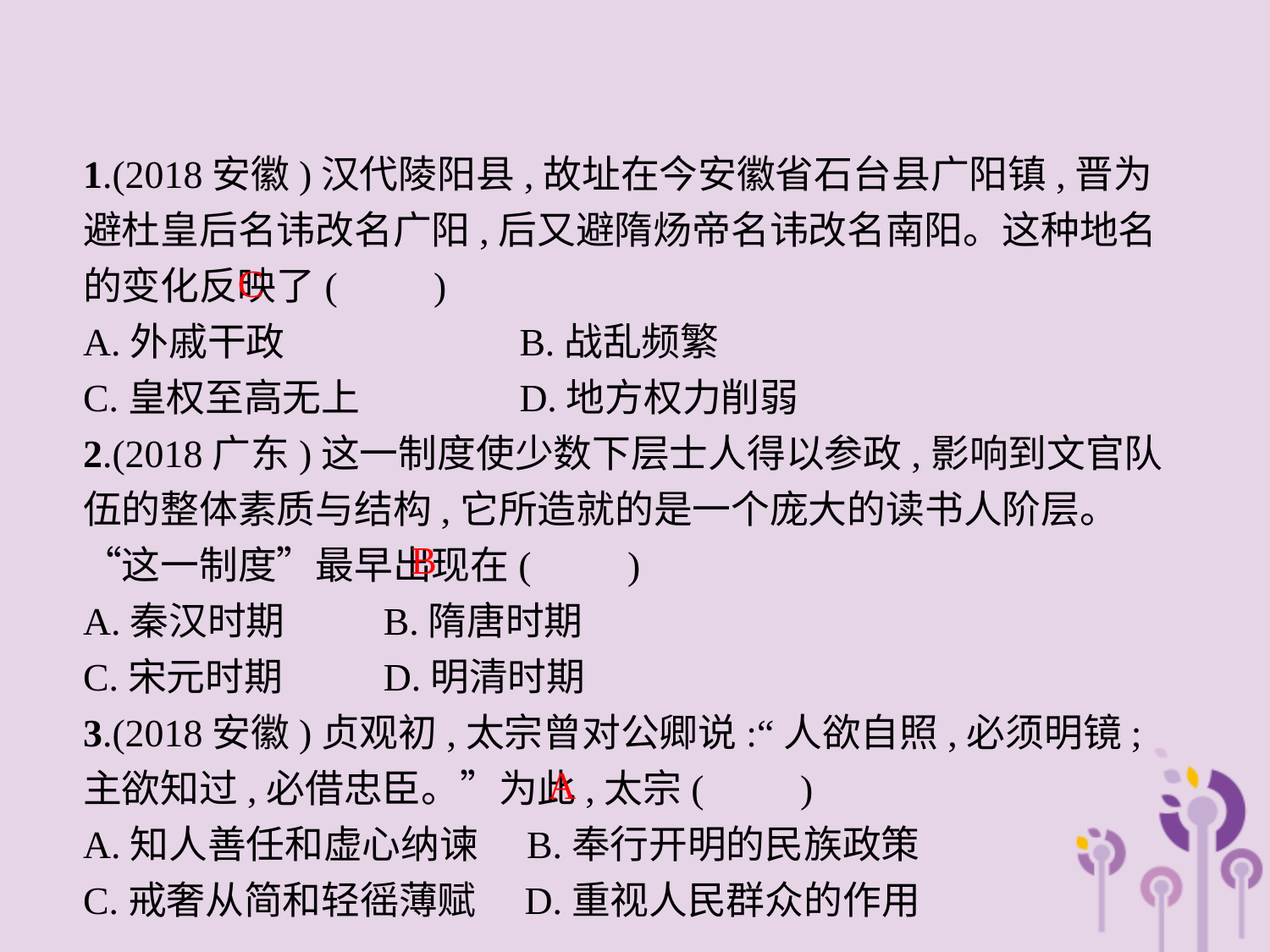

1.(2018安徽)汉代陵阳县,故址在今安徽省石台县广阳镇,晋为避杜皇后名讳改名广阳,后又避隋炀帝名讳改名南阳。这种地名的变化反映了(　　)
A.外戚干政		B.战乱频繁
C.皇权至高无上　	D.地方权力削弱
2.(2018广东)这一制度使少数下层士人得以参政,影响到文官队伍的整体素质与结构,它所造就的是一个庞大的读书人阶层。“这一制度”最早出现在(　　)
A.秦汉时期	B.隋唐时期
C.宋元时期	D.明清时期
3.(2018安徽)贞观初,太宗曾对公卿说:“人欲自照,必须明镜;主欲知过,必借忠臣。”为此,太宗(　　)
A.知人善任和虚心纳谏　B.奉行开明的民族政策
C.戒奢从简和轻徭薄赋　D.重视人民群众的作用
C
B
A